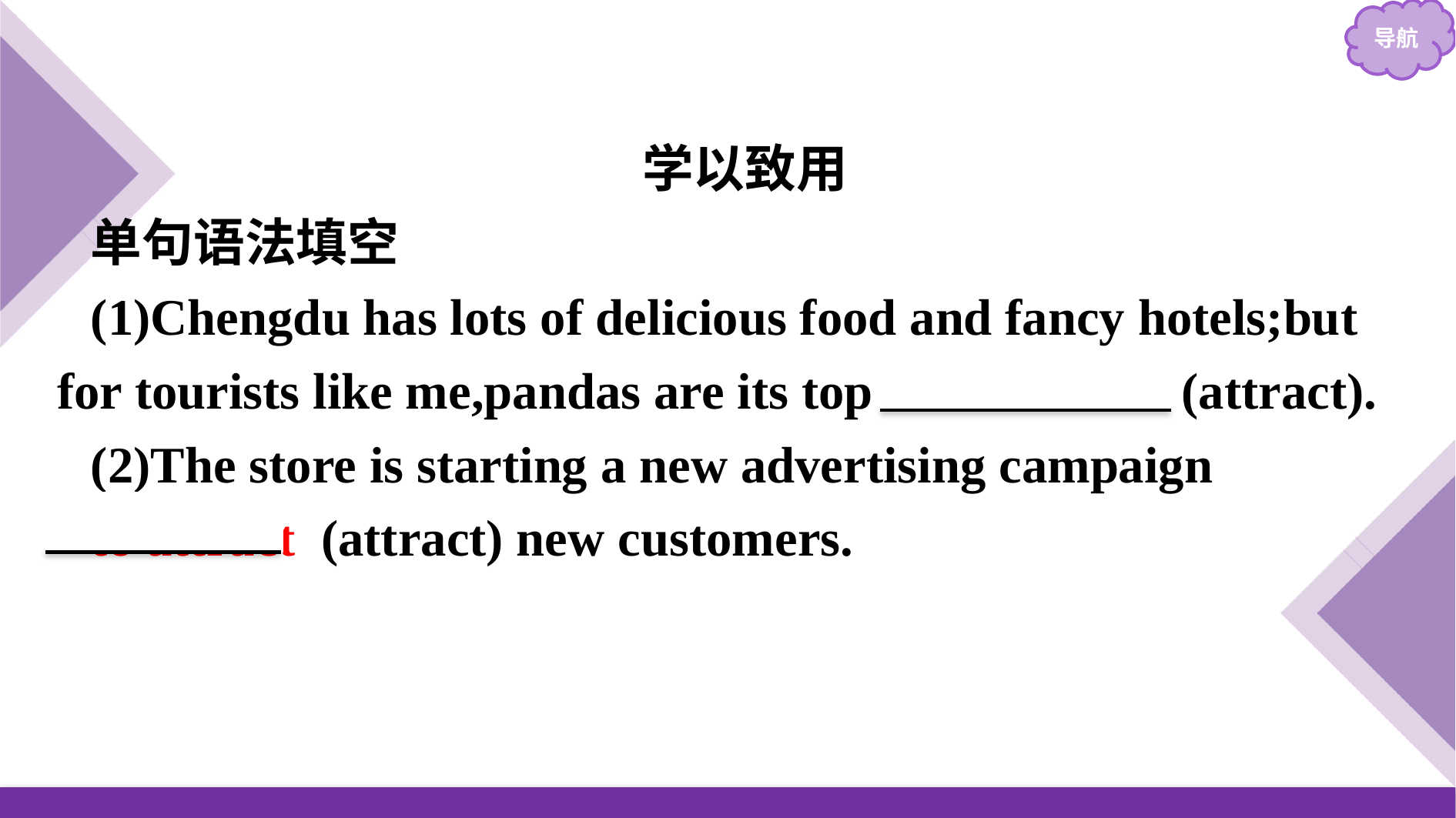

学以致用
单句语法填空
(1)Chengdu has lots of delicious food and fancy hotels;but for tourists like me,pandas are its top   attraction    (attract).
(2)The store is starting a new advertising campaign
to attract  (attract) new customers.